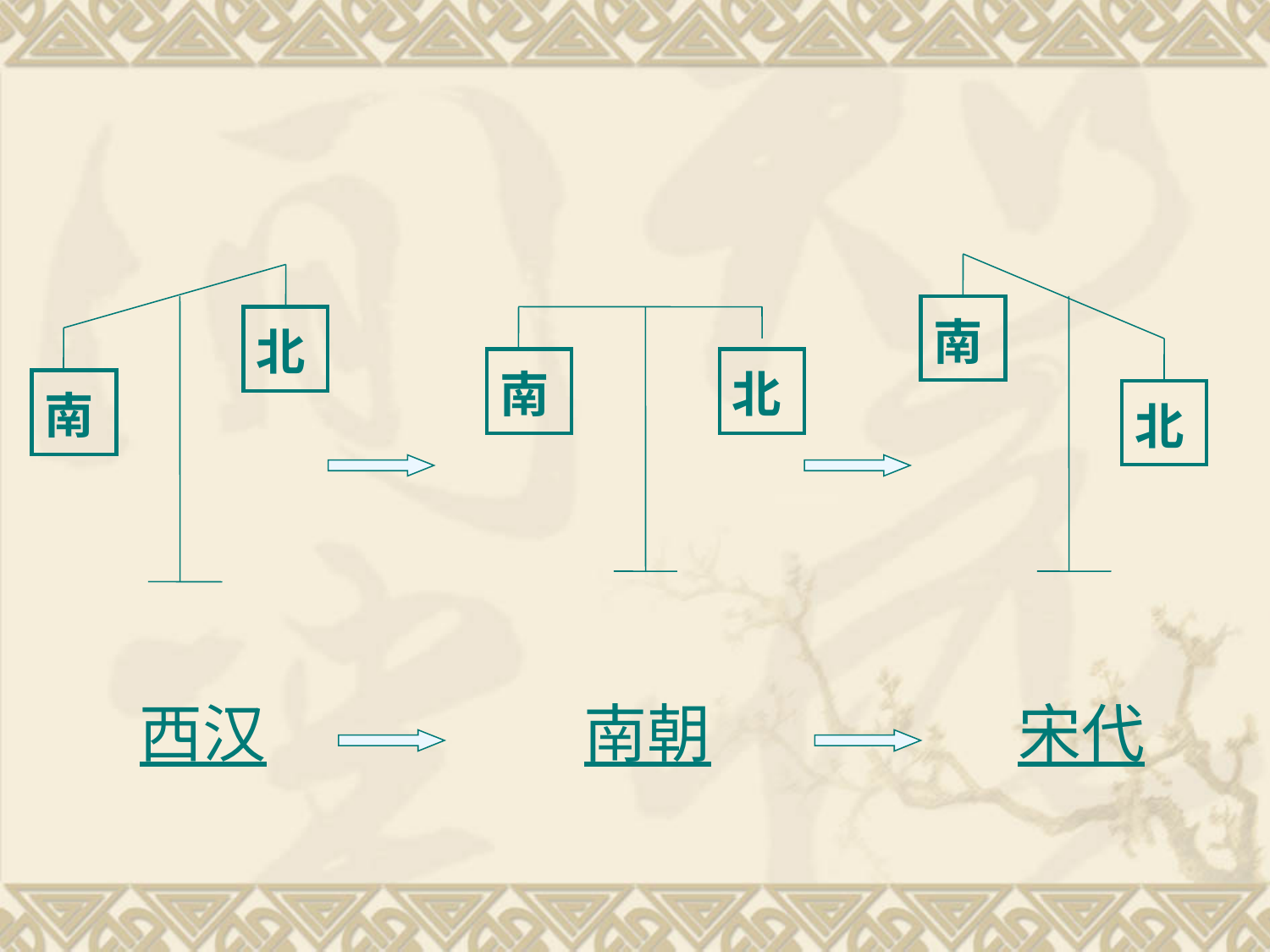

| 南 |
| --- |

| 北 |
| --- |

| 南 |
| --- |
| 北 |
| --- |
| 南 |
| --- |
| 北 |
| --- |

西汉
南朝
宋代